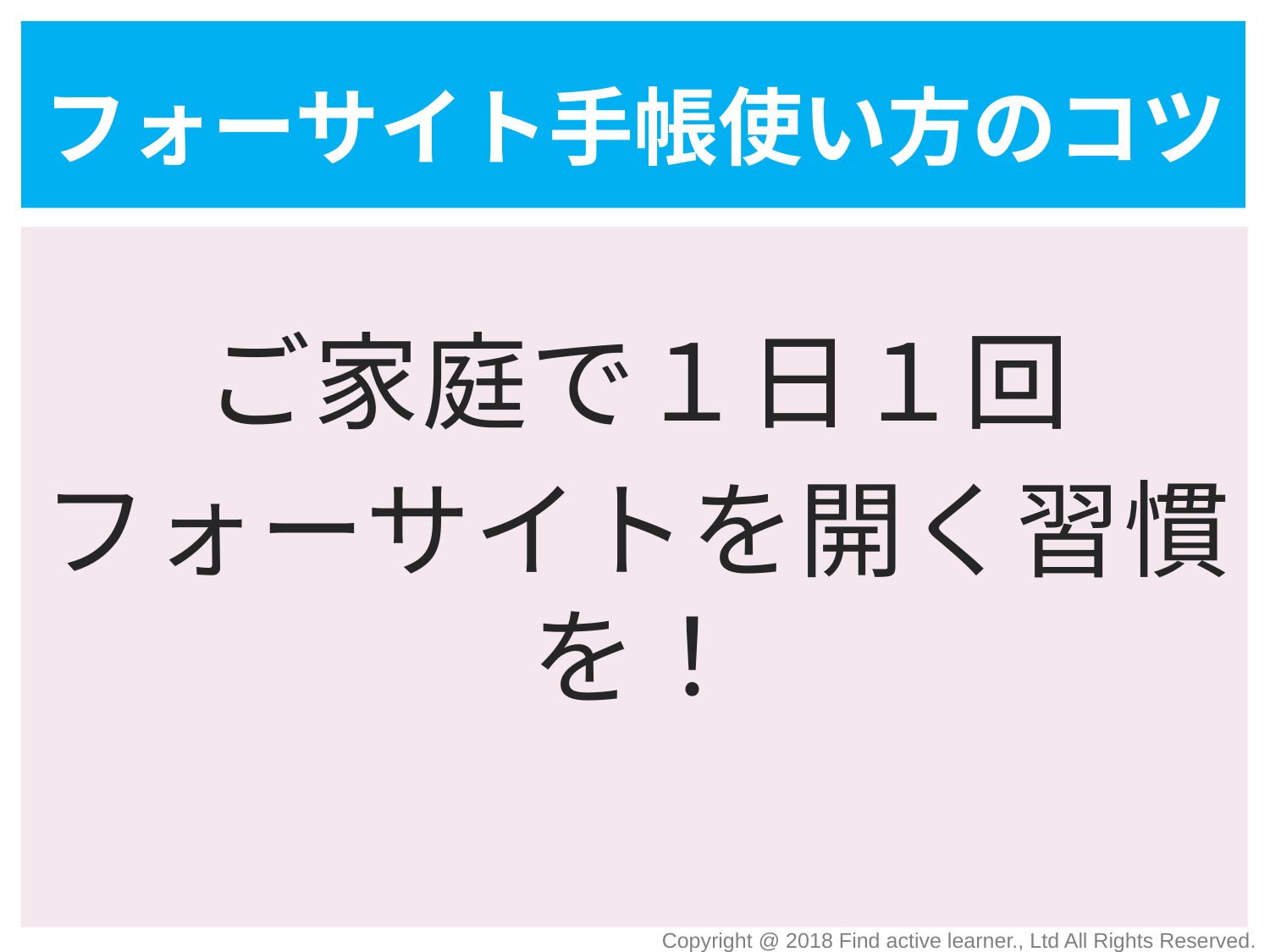

フォーサイト手帳使い方のコツ
ご家庭で１日１回
フォーサイトを開く習慣を！
Copyright @ 2018 Find active learner., Ltd All Rights Reserved.